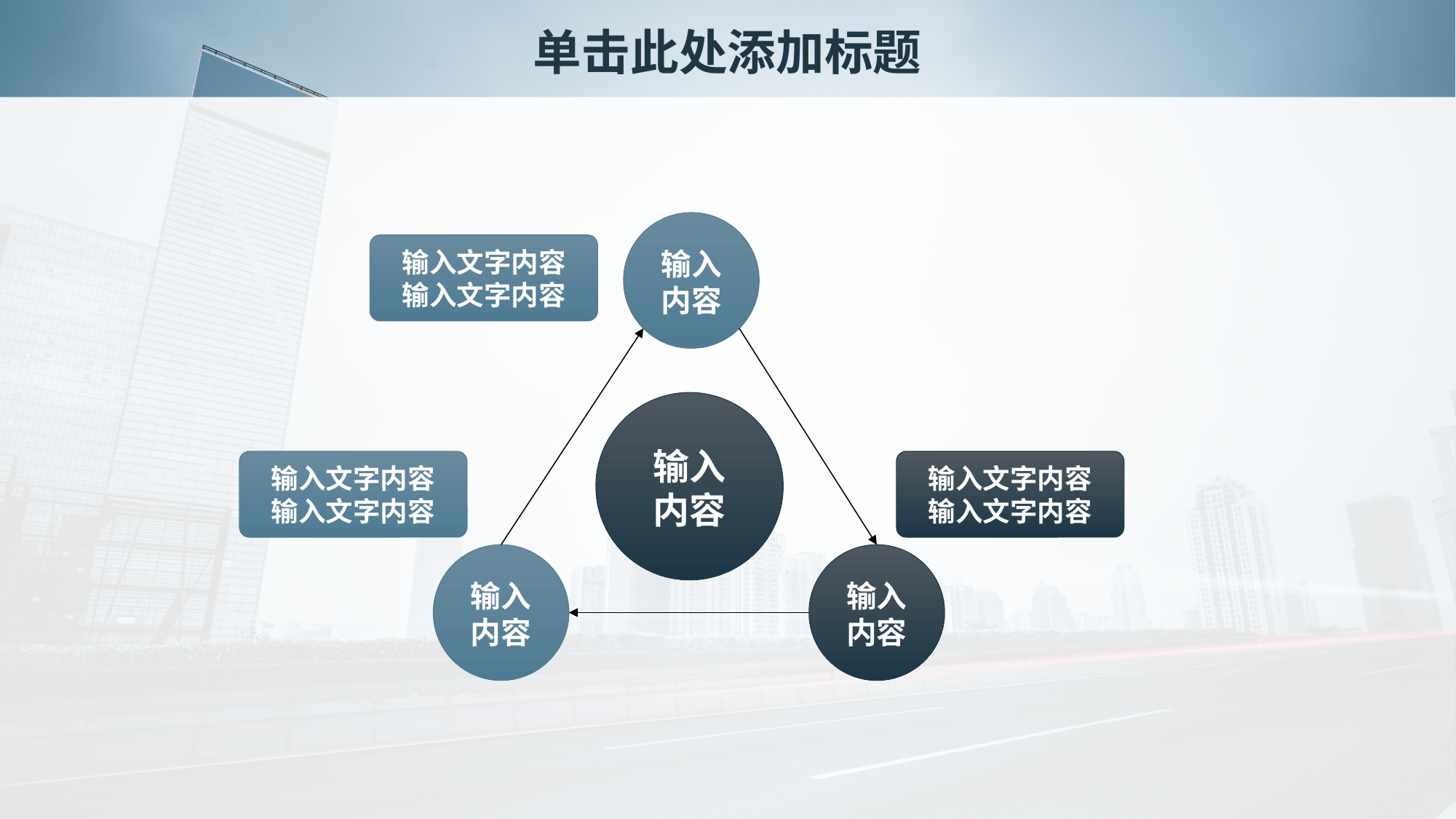

# 单击此处添加标题
输入内容
输入文字内容
输入文字内容
输入
内容
输入文字内容
输入文字内容
输入文字内容
输入文字内容
输入内容
输入内容